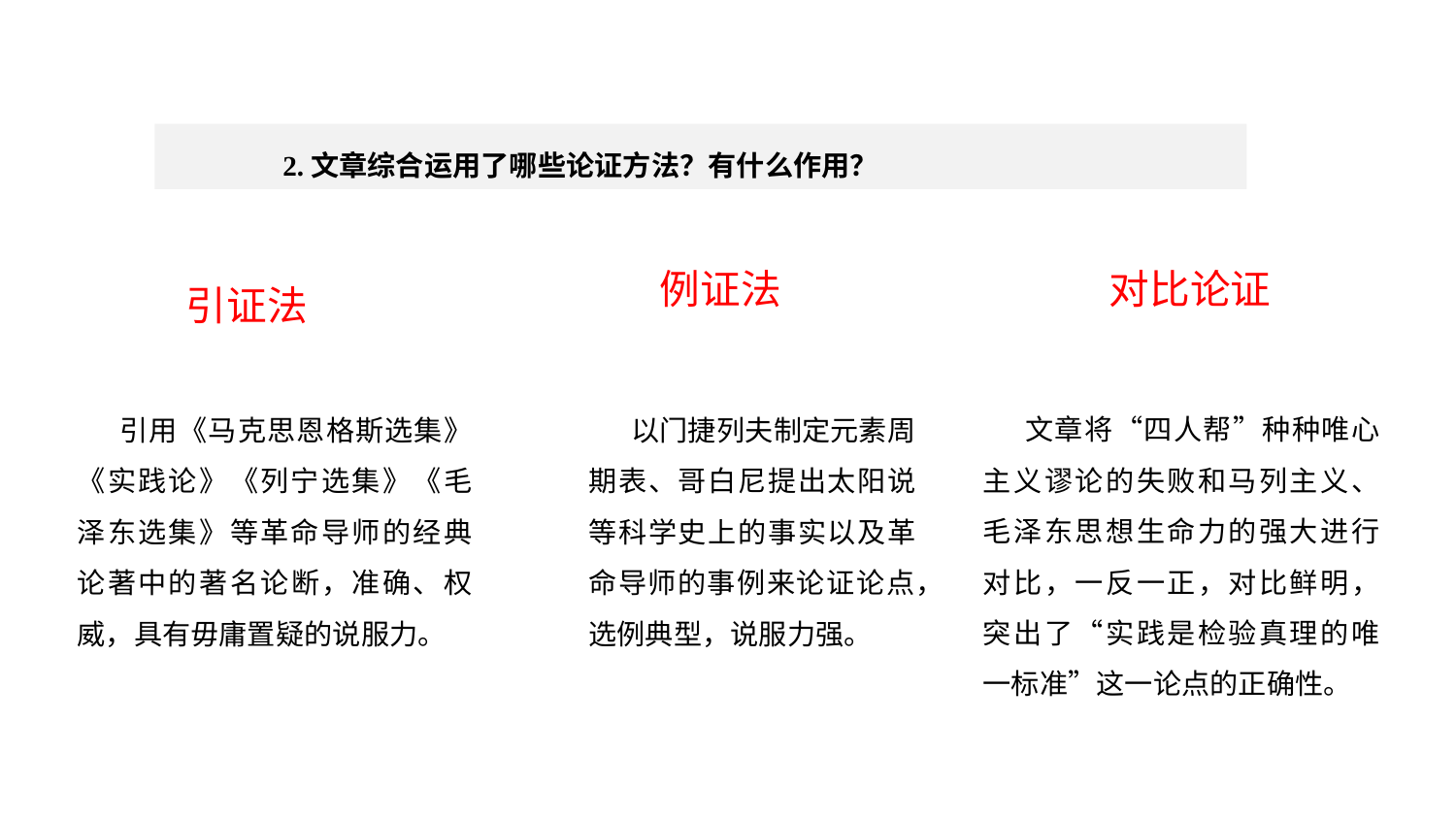

写法探究
2.文章综合运用了哪些论证方法？有什么作用？
例证法
对比论证
引证法
文章将“四人帮”种种唯心主义谬论的失败和马列主义、毛泽东思想生命力的强大进行对比，一反一正，对比鲜明，突出了“实践是检验真理的唯一标准”这一论点的正确性。
引用《马克思恩格斯选集》《实践论》《列宁选集》《毛泽东选集》等革命导师的经典论著中的著名论断，准确、权威，具有毋庸置疑的说服力。
以门捷列夫制定元素周期表、哥白尼提出太阳说等科学史上的事实以及革命导师的事例来论证论点，选例典型，说服力强。